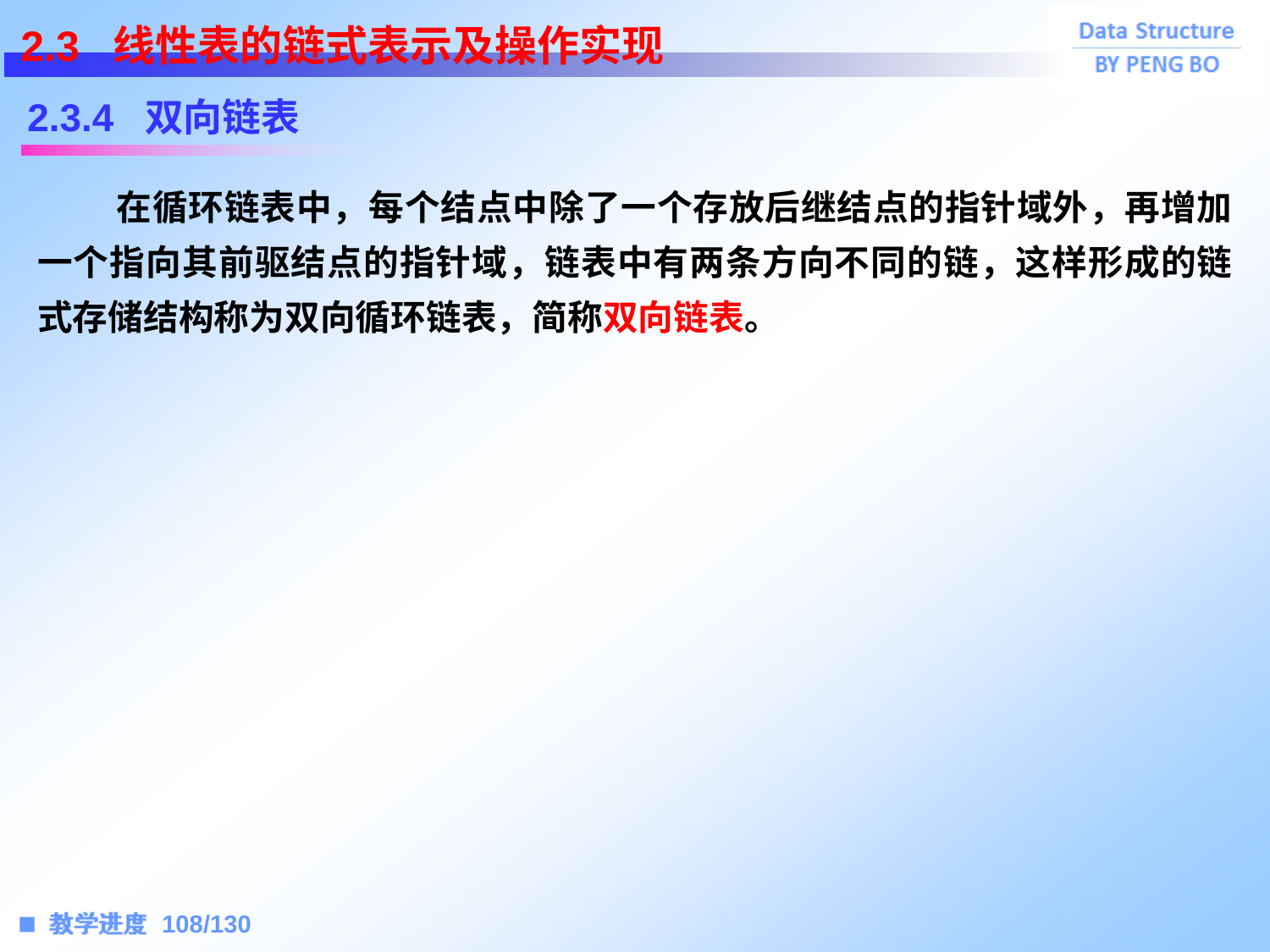

2.3  线性表的链式表示及操作实现

2.3.4  双向链表

        在循环链表中，每个结点中除了一个存放后继结点的指针域外，再增加一个指向其前驱结点的指针域，链表中有两条方向不同的链，这样形成的链式存储结构称为双向循环链表，简称双向链表。